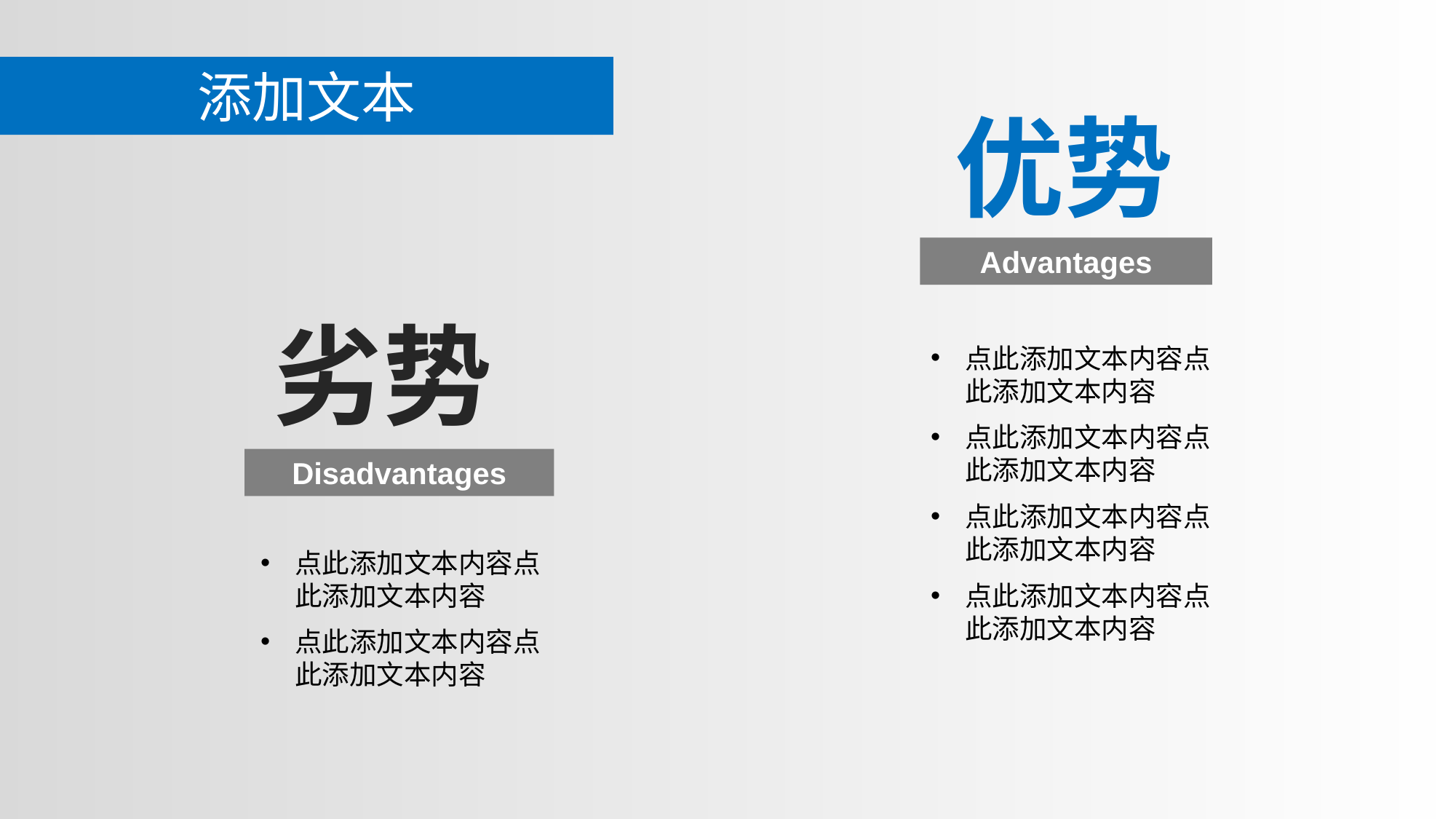

添加文本
优势
Advantages
劣势
Disadvantages
点此添加文本内容点此添加文本内容
点此添加文本内容点此添加文本内容
点此添加文本内容点此添加文本内容
点此添加文本内容点此添加文本内容

点此添加文本内容点此添加文本内容
点此添加文本内容点此添加文本内容